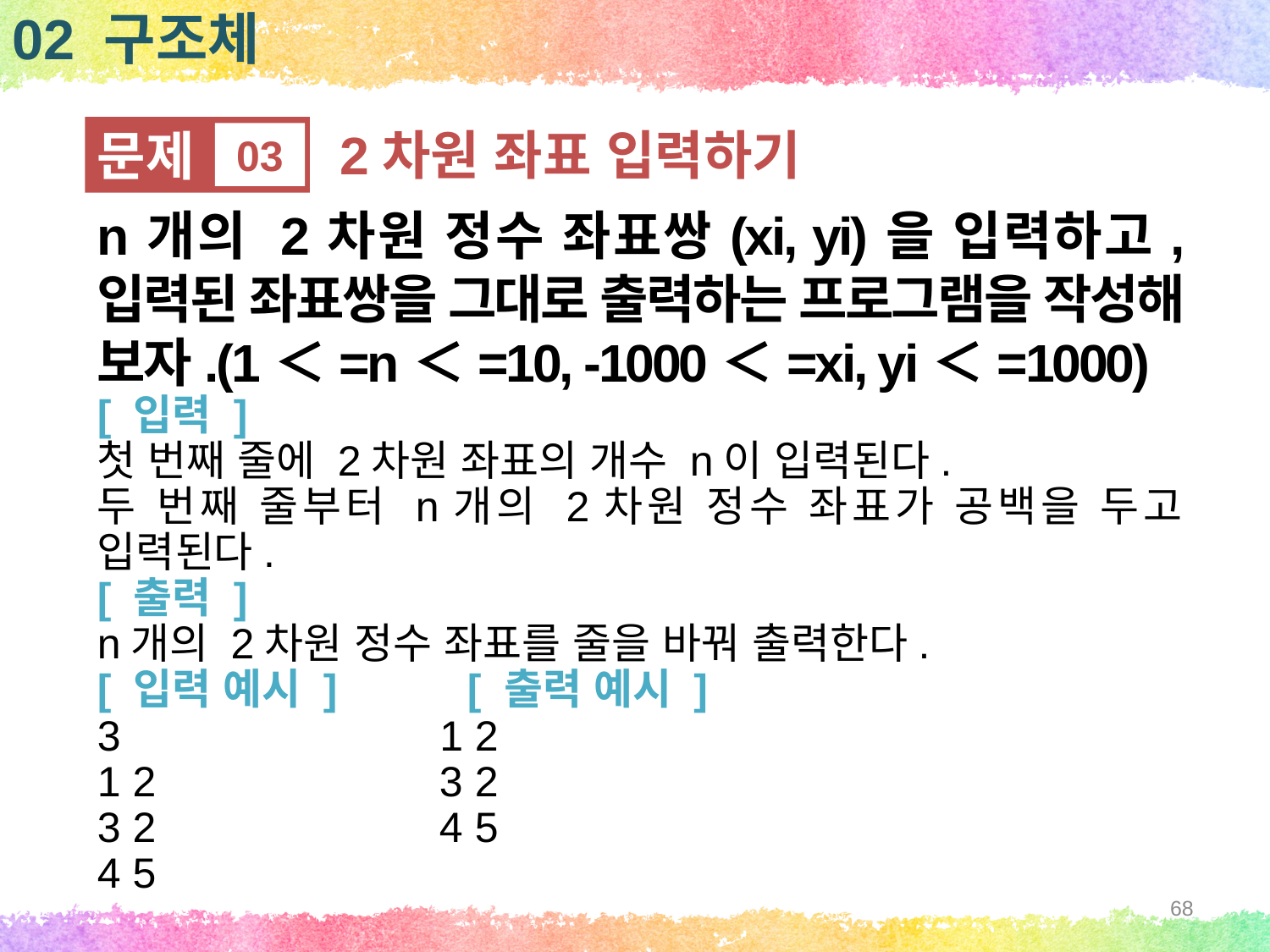

02 구조체
문제
03
2차원 좌표 입력하기
n개의 2차원 정수 좌표쌍(xi, yi)을 입력하고, 입력된 좌표쌍을 그대로 출력하는 프로그램을 작성해 보자.(1＜=n＜=10, -1000＜=xi, yi＜=1000)
[ 입력 ]
첫 번째 줄에 2차원 좌표의 개수 n이 입력된다.
두 번째 줄부터 n개의 2차원 정수 좌표가 공백을 두고 입력된다.
[ 출력 ]
n개의 2차원 정수 좌표를 줄을 바꿔 출력한다.
[ 입력 예시 ]           [ 출력 예시 ]
3                           1 2
1 2                        3 2
3 2                        4 5
4 5
68